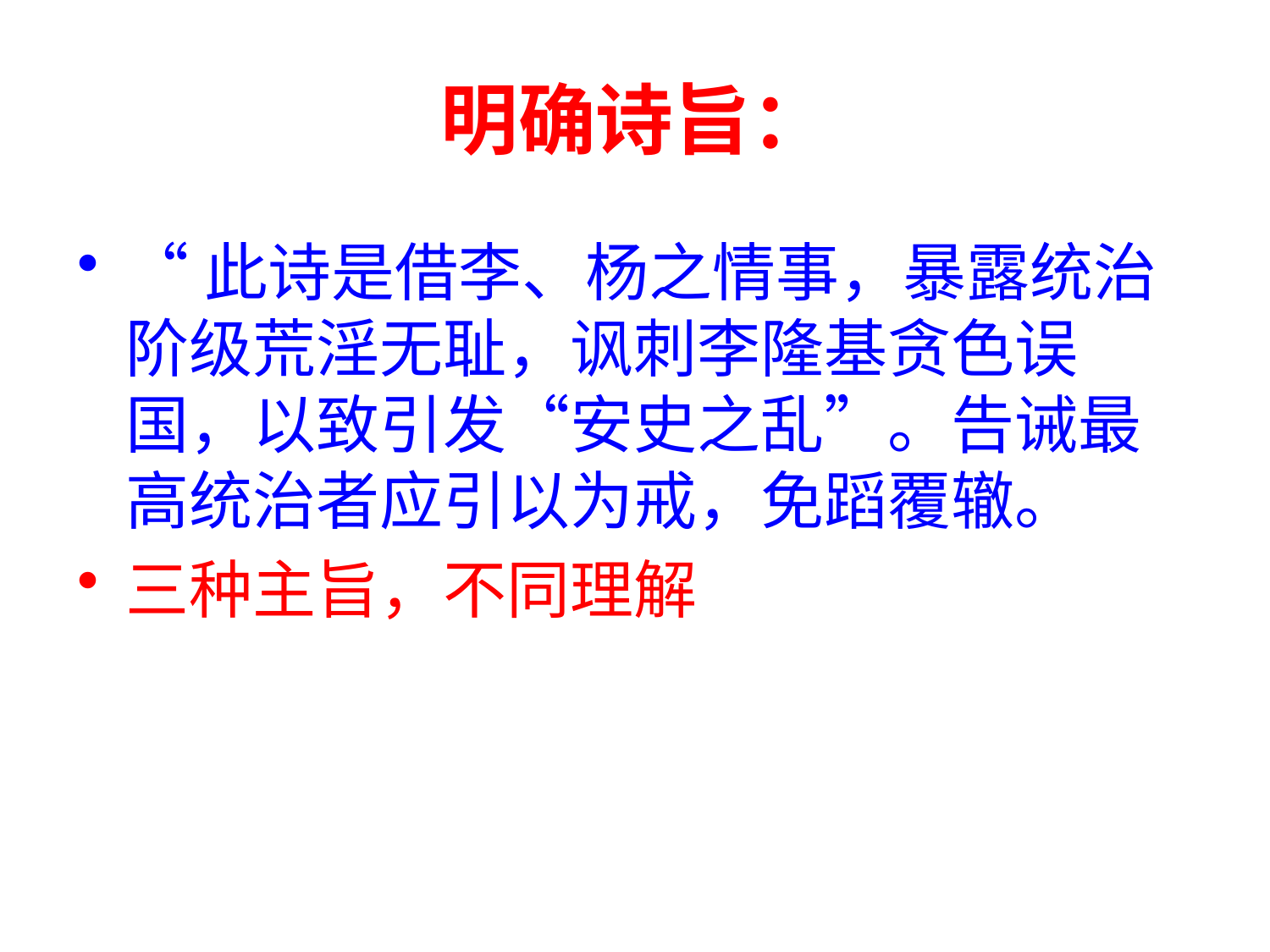

明确诗旨：
“此诗是借李、杨之情事，暴露统治阶级荒淫无耻，讽刺李隆基贪色误国，以致引发“安史之乱”。告诫最高统治者应引以为戒，免蹈覆辙。
三种主旨，不同理解